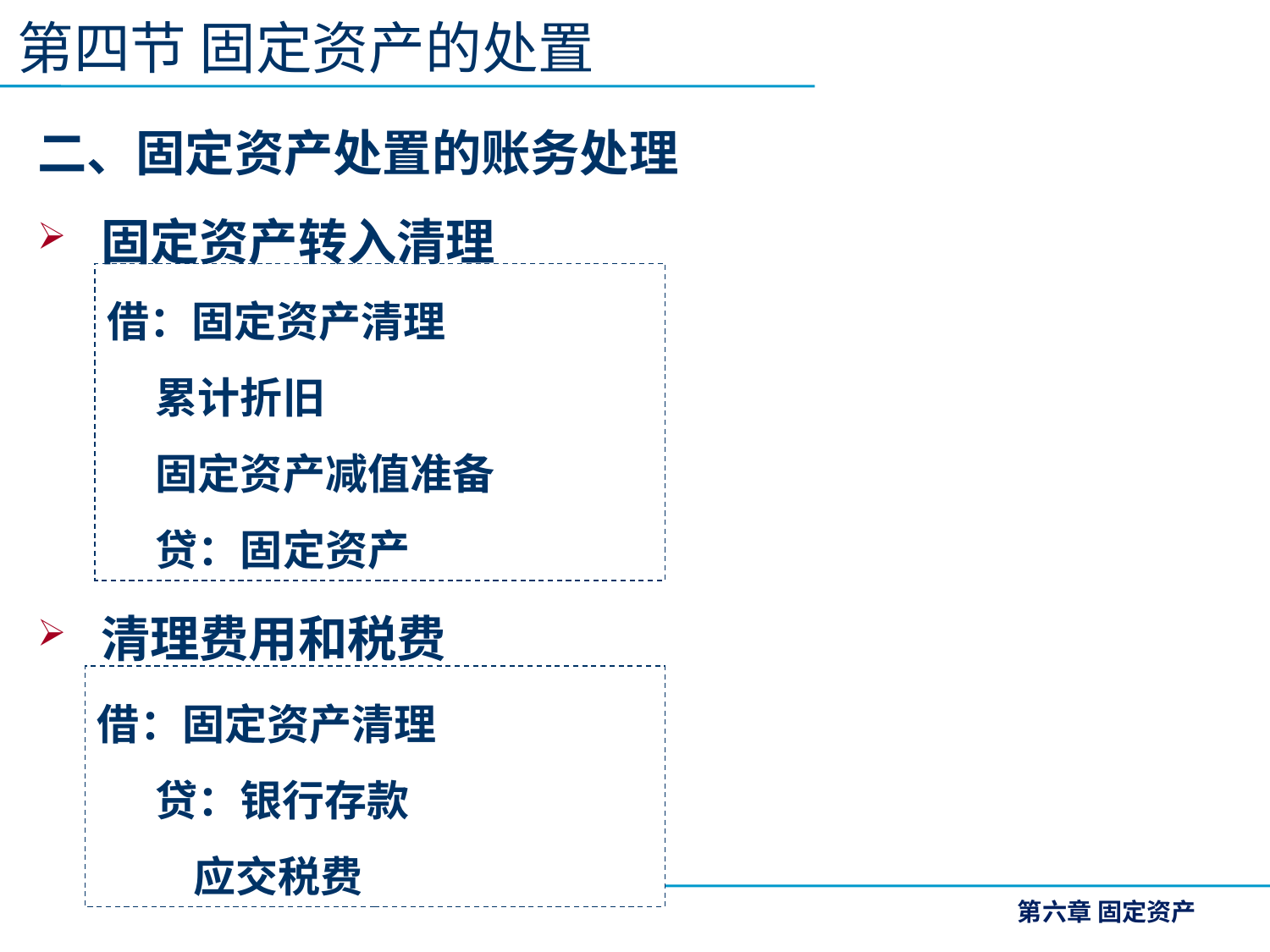

第四节 固定资产的处置
二、固定资产处置的账务处理
固定资产转入清理

清理费用和税费

借：固定资产清理
    累计折旧
    固定资产减值准备
    贷：固定资产
借：固定资产清理
     贷：银行存款
         应交税费